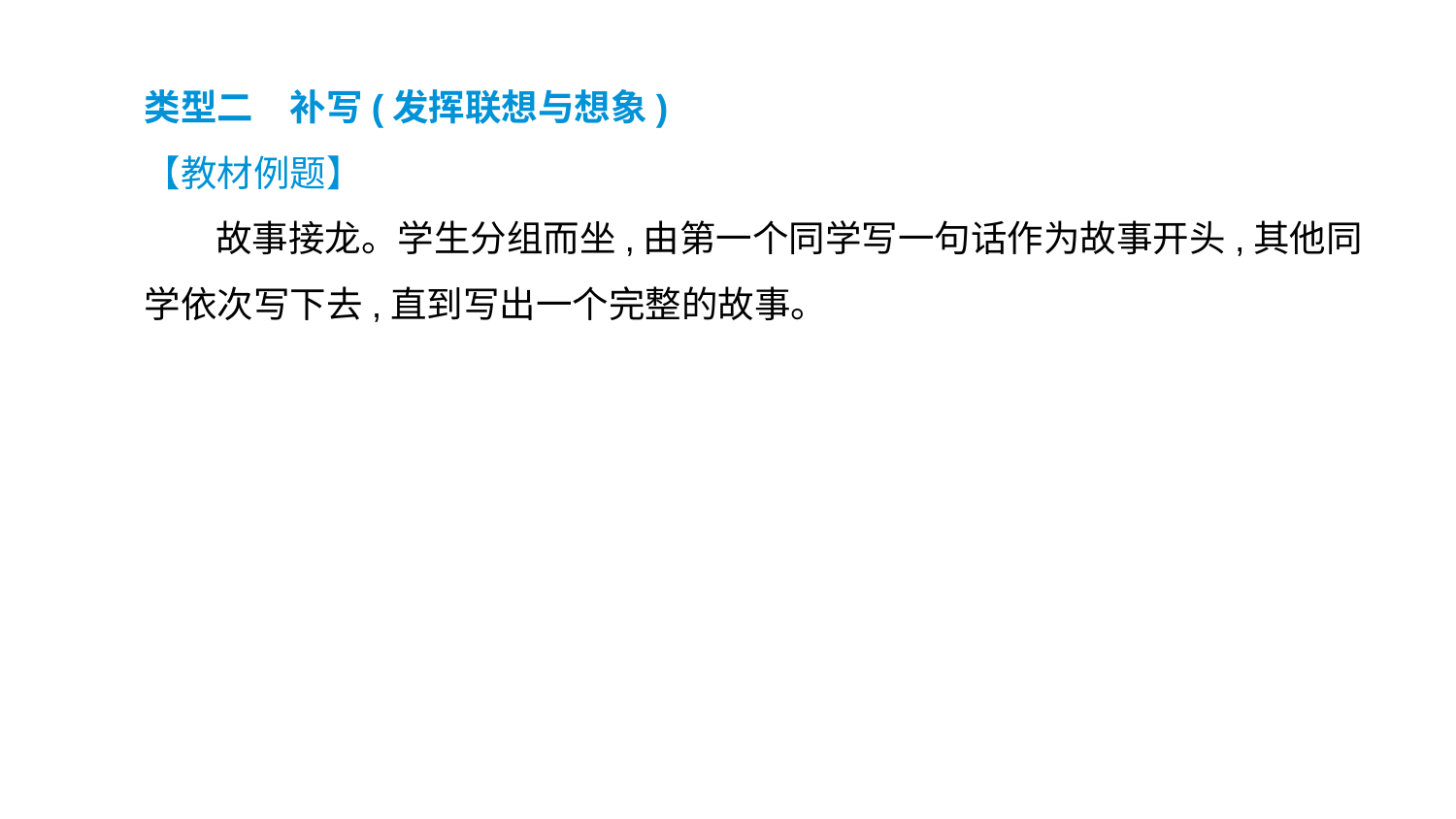

类型二　补写(发挥联想与想象)
【教材例题】
故事接龙。学生分组而坐,由第一个同学写一句话作为故事开头,其他同学依次写下去,直到写出一个完整的故事。